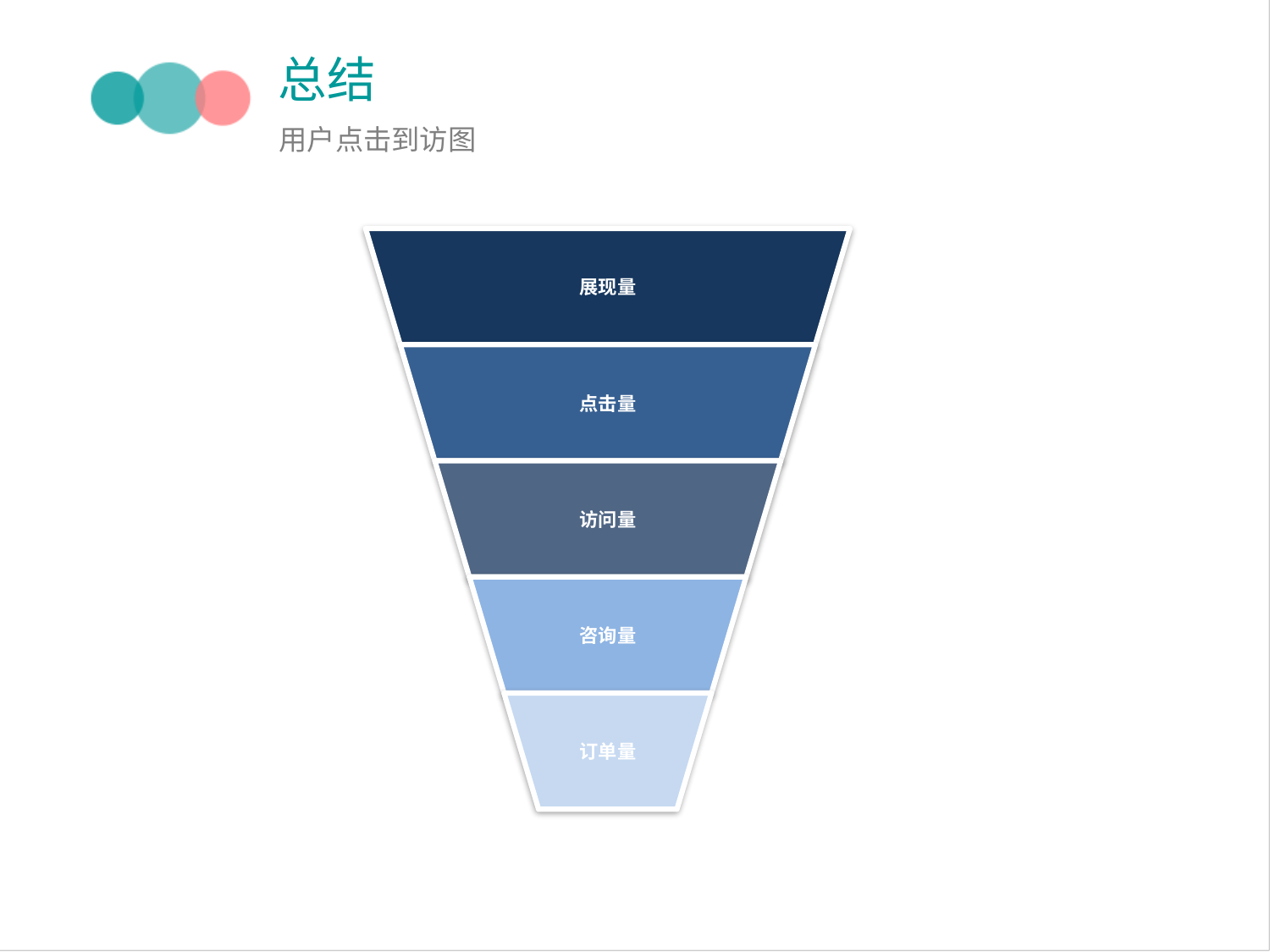

总结
用户点击到访图

展现量

点击量

访问量

咨询量

订单量